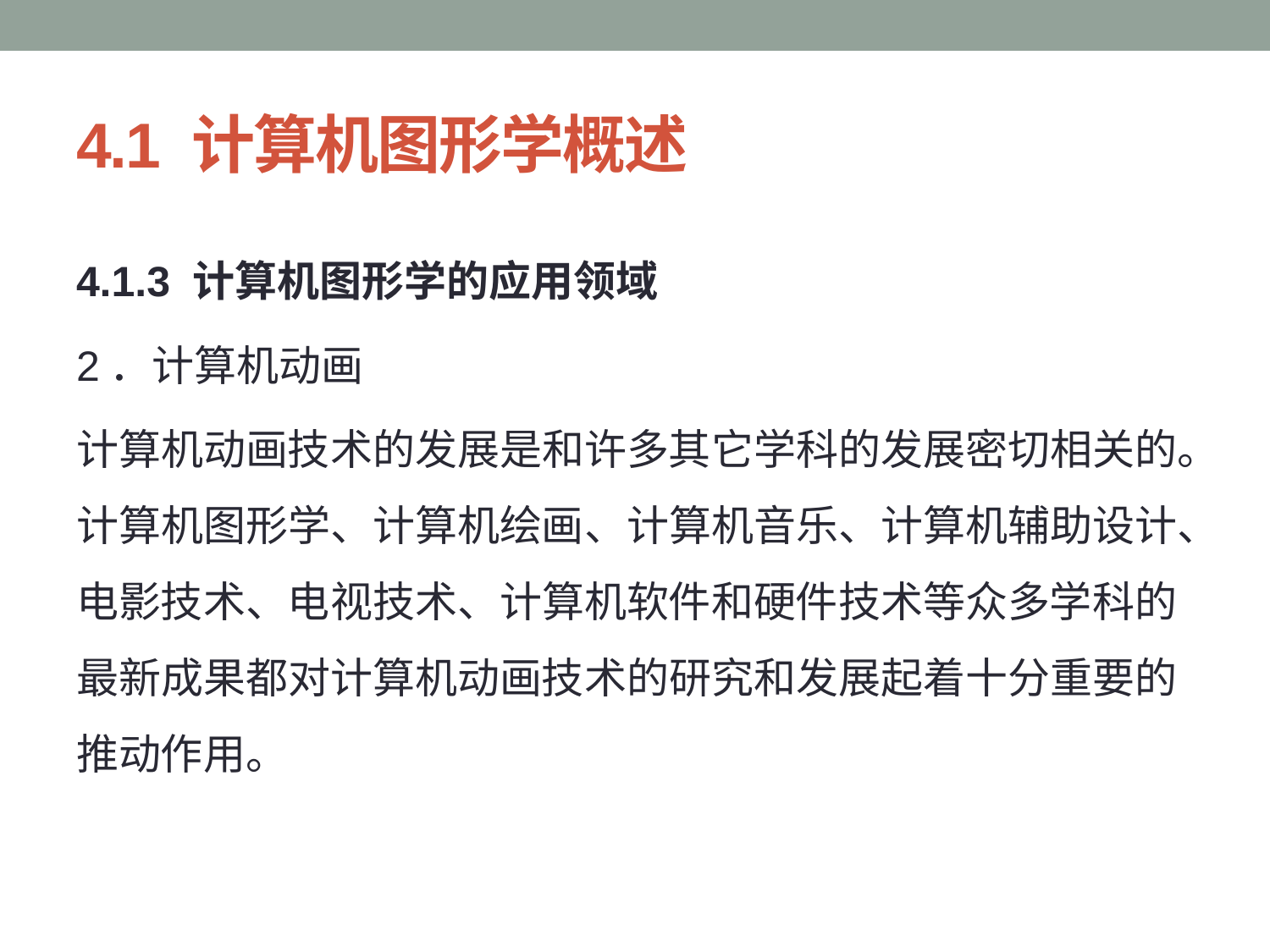

# 4.1 计算机图形学概述
4.1.3 计算机图形学的应用领域
2．计算机动画
计算机动画技术的发展是和许多其它学科的发展密切相关的。计算机图形学、计算机绘画、计算机音乐、计算机辅助设计、电影技术、电视技术、计算机软件和硬件技术等众多学科的最新成果都对计算机动画技术的研究和发展起着十分重要的推动作用。